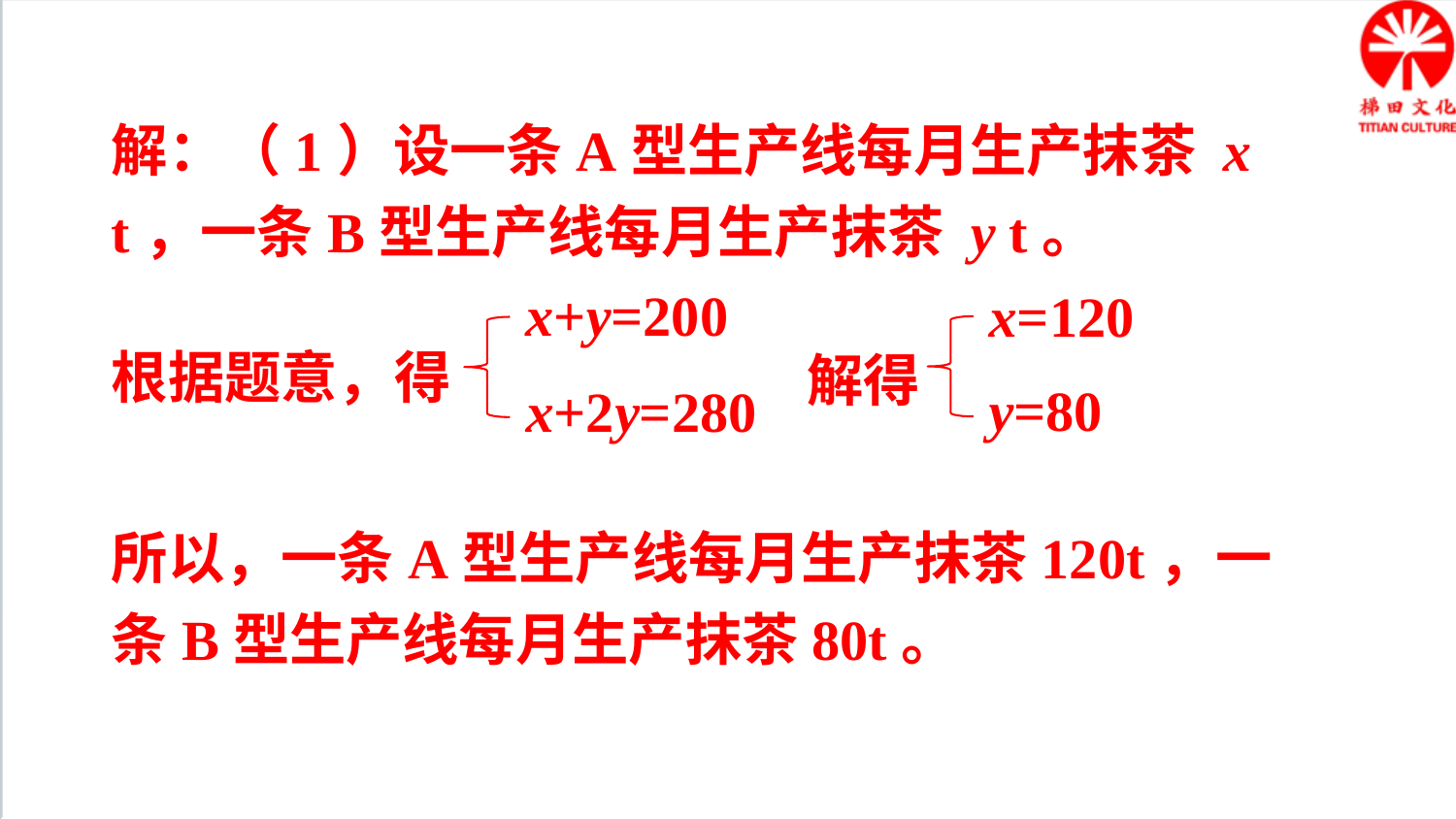

解：（1）设一条A型生产线每月生产抹茶 x t，一条B型生产线每月生产抹茶 y t。
x+y=200
x=120

根据题意，得
解得
y=80
x+2y=280
所以，一条A型生产线每月生产抹茶120t，一条B型生产线每月生产抹茶80t。